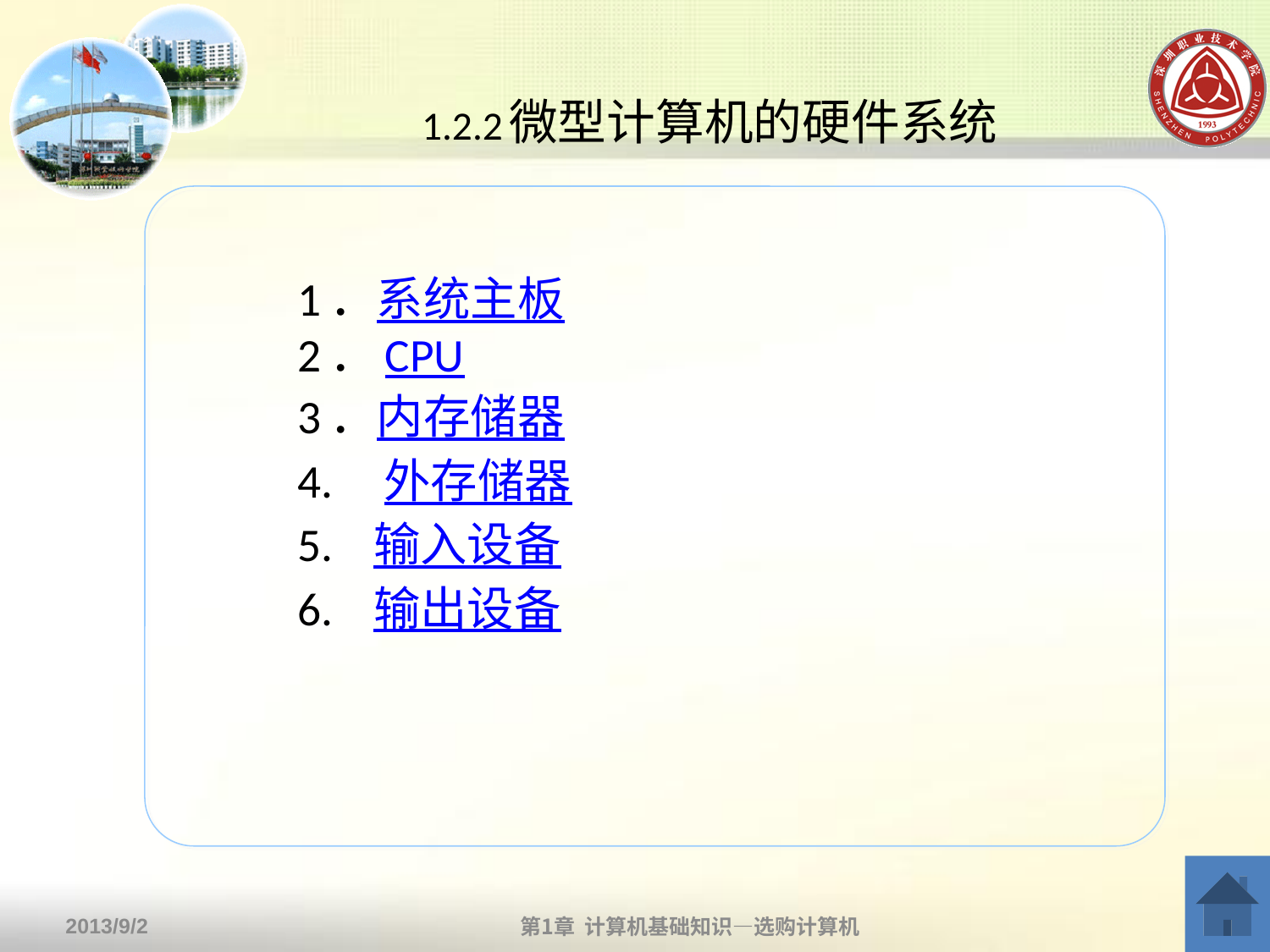

# 1.2.2微型计算机的硬件系统

1．系统主板
2．CPU
3．内存储器
4.    外存储器
5.   输入设备
6.   输出设备

第1章  计算机基础知识—选购计算机
2013/9/2
12